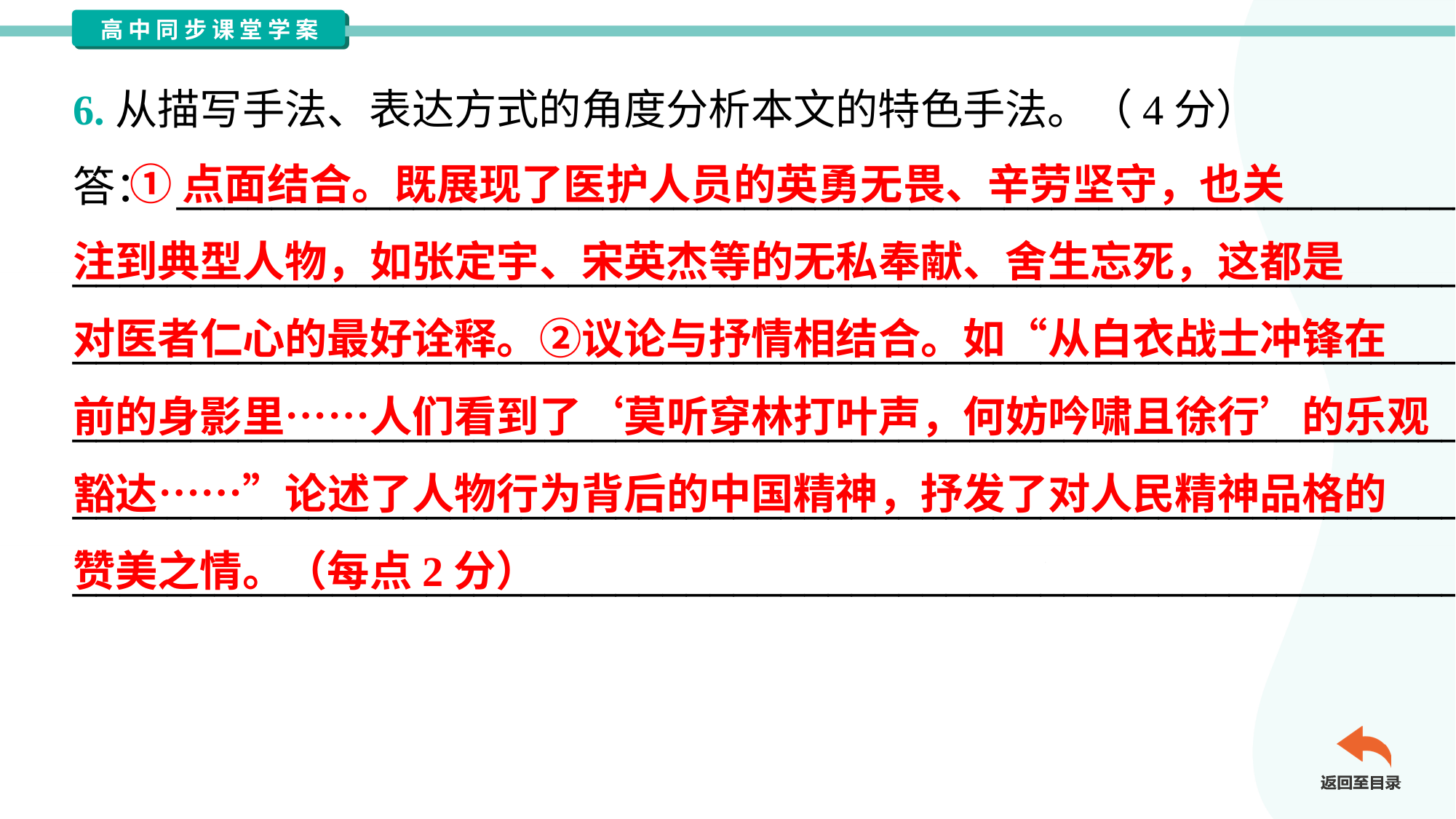

6.从描写手法、表达方式的角度分析本文的特色手法。（4分）
答： ________________________________________________________
_____________________________________________________________
_____________________________________________________________
_____________________________________________________________
_____________________________________________________________
_____________________________________________________________
      ①点面结合。既展现了医护人员的英勇无畏、辛劳坚守，也关
注到典型人物，如张定宇、宋英杰等的无私奉献、舍生忘死，这都是
对医者仁心的最好诠释。②议论与抒情相结合。如“从白衣战士冲锋在
前的身影里……人们看到了‘莫听穿林打叶声，何妨吟啸且徐行’的乐观
豁达……”论述了人物行为背后的中国精神，抒发了对人民精神品格的
赞美之情。（每点2分）